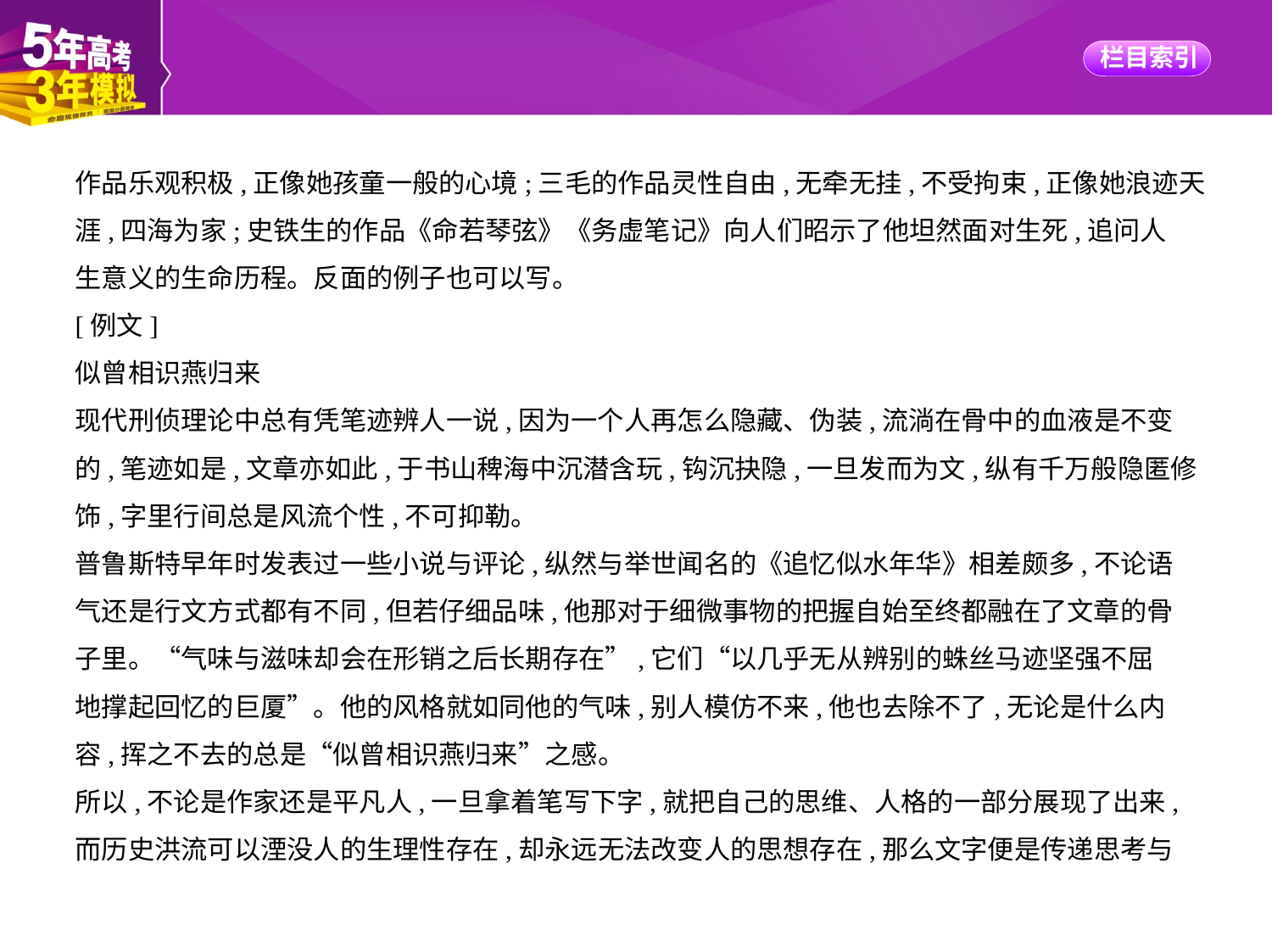

作品乐观积极,正像她孩童一般的心境;三毛的作品灵性自由,无牵无挂,不受拘束,正像她浪迹天
涯,四海为家;史铁生的作品《命若琴弦》《务虚笔记》向人们昭示了他坦然面对生死,追问人
生意义的生命历程。反面的例子也可以写。
[例文]
似曾相识燕归来
现代刑侦理论中总有凭笔迹辨人一说,因为一个人再怎么隐藏、伪装,流淌在骨中的血液是不变
的,笔迹如是,文章亦如此,于书山稗海中沉潜含玩,钩沉抉隐,一旦发而为文,纵有千万般隐匿修
饰,字里行间总是风流个性,不可抑勒。
普鲁斯特早年时发表过一些小说与评论,纵然与举世闻名的《追忆似水年华》相差颇多,不论语
气还是行文方式都有不同,但若仔细品味,他那对于细微事物的把握自始至终都融在了文章的骨
子里。“气味与滋味却会在形销之后长期存在”,它们“以几乎无从辨别的蛛丝马迹坚强不屈
地撑起回忆的巨厦”。他的风格就如同他的气味,别人模仿不来,他也去除不了,无论是什么内
容,挥之不去的总是“似曾相识燕归来”之感。
所以,不论是作家还是平凡人,一旦拿着笔写下字,就把自己的思维、人格的一部分展现了出来,
而历史洪流可以湮没人的生理性存在,却永远无法改变人的思想存在,那么文字便是传递思考与